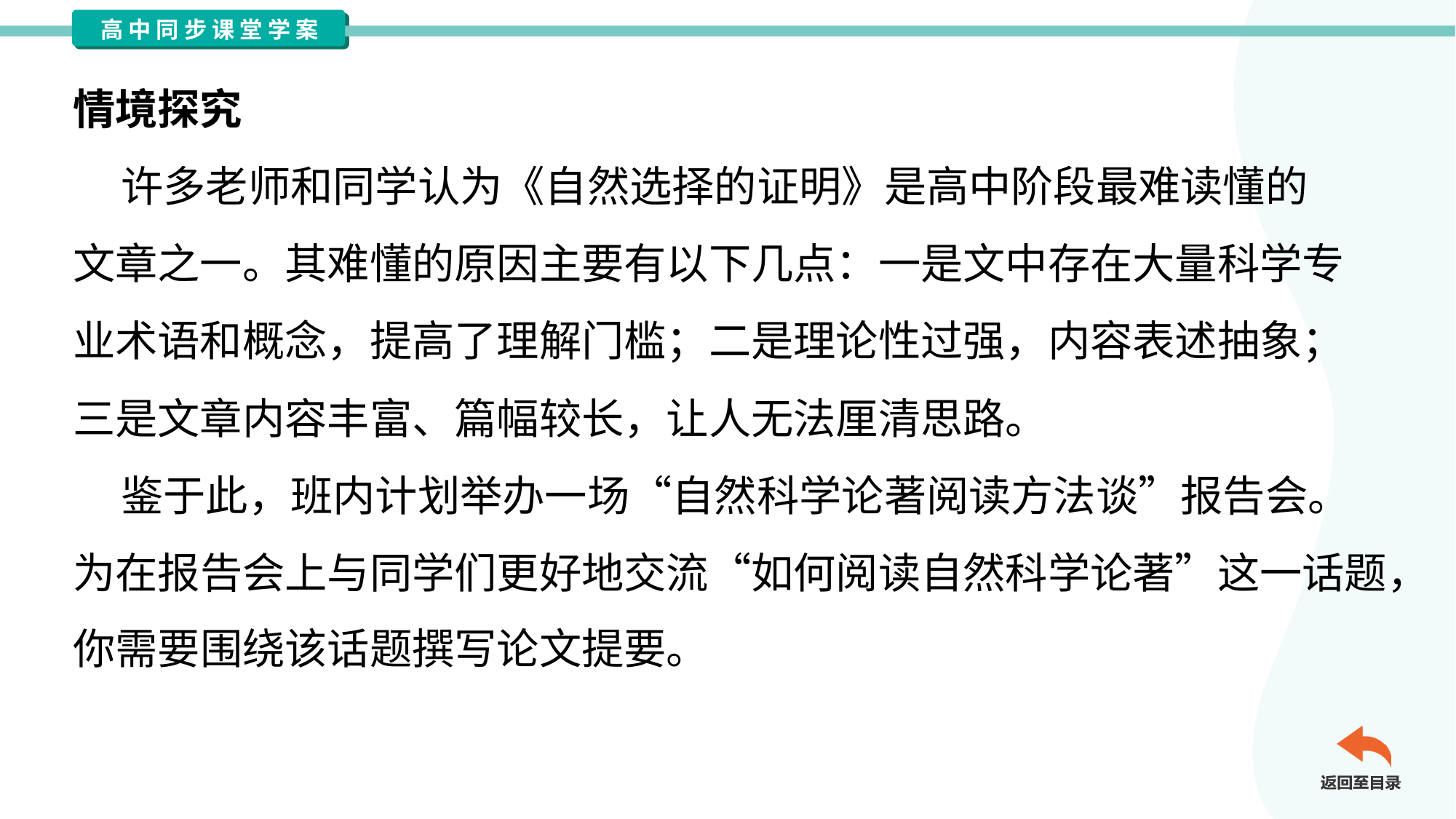

情境探究
    许多老师和同学认为《自然选择的证明》是高中阶段最难读懂的
文章之一。其难懂的原因主要有以下几点：一是文中存在大量科学专
业术语和概念，提高了理解门槛；二是理论性过强，内容表述抽象；
三是文章内容丰富、篇幅较长，让人无法厘清思路。
    鉴于此，班内计划举办一场“自然科学论著阅读方法谈”报告会。
为在报告会上与同学们更好地交流“如何阅读自然科学论著”这一话题，
你需要围绕该话题撰写论文提要。